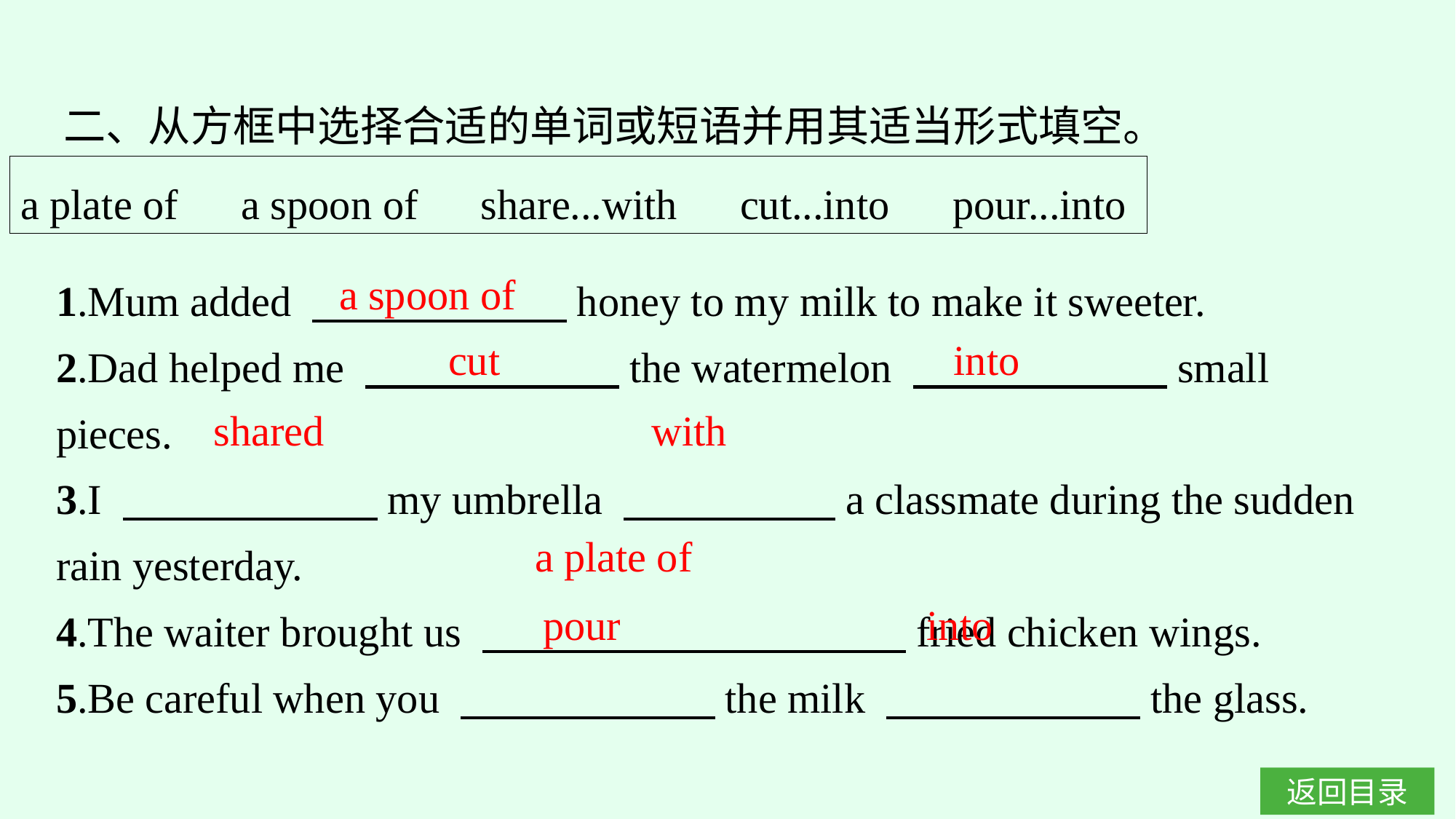

二、从方框中选择合适的单词或短语并用其适当形式填空。
a plate of　a spoon of　share...with　cut...into　pour...into
a spoon of
1.Mum added 　　　　　　honey to my milk to make it sweeter.
2.Dad helped me 　　　　　　the watermelon 　　　　　　small pieces.
3.I 　　　　　　my umbrella 　　　　　a classmate during the sudden rain yesterday.
4.The waiter brought us 　　　　　　　　　　fried chicken wings.
5.Be careful when you 　　　　　　the milk 　　　　　　the glass.
cut                                           into
shared                               with
a plate of
pour                             into